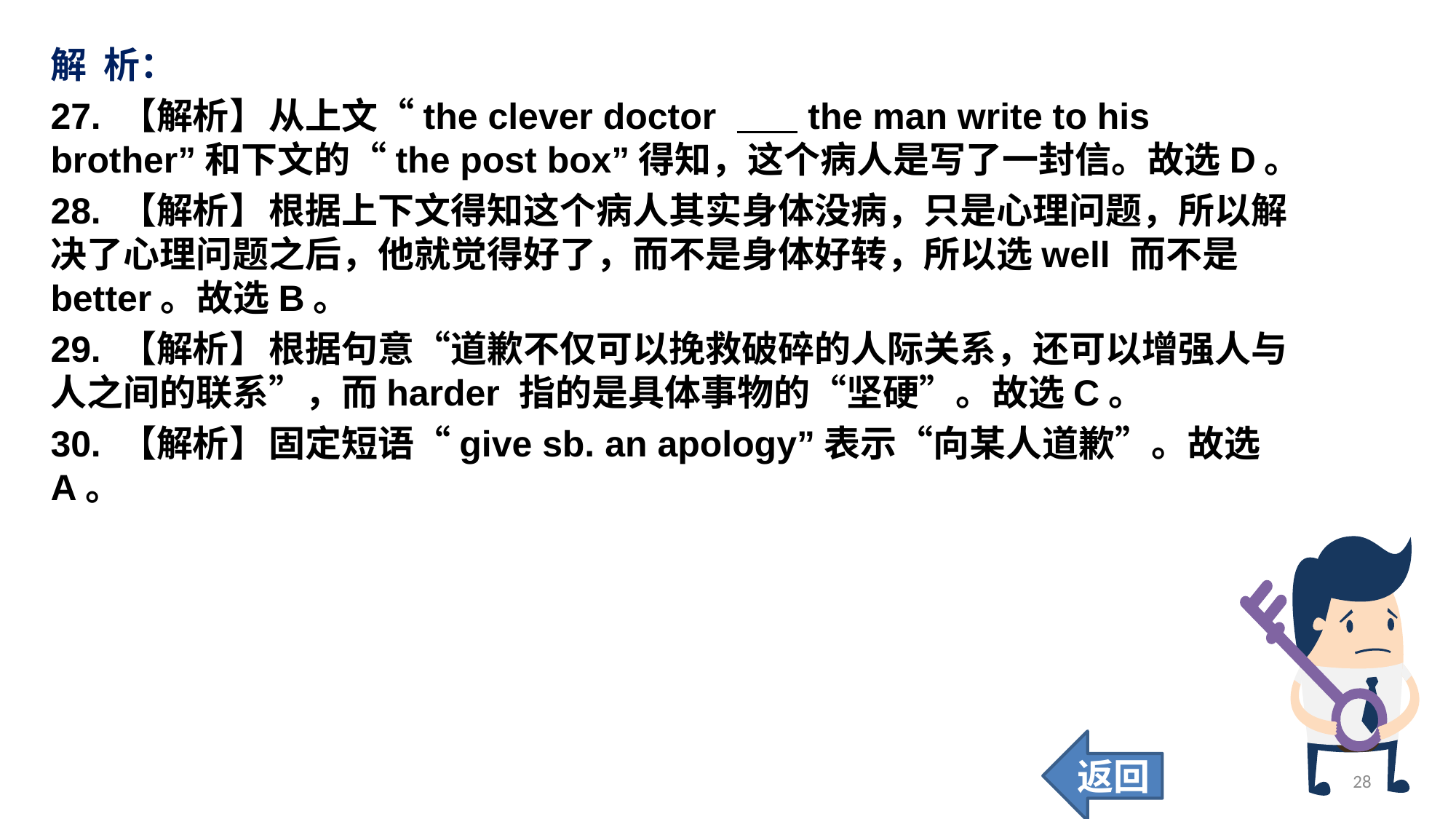

解  析：
27. 【解析】	从上文“the clever doctor         the man write to his brother”和下文的“the post box”得知，这个病人是写了一封信。故选D。
28. 【解析】	根据上下文得知这个病人其实身体没病，只是心理问题，所以解决了心理问题之后，他就觉得好了，而不是身体好转，所以选well 而不是better。故选B。
29. 【解析】	根据句意“道歉不仅可以挽救破碎的人际关系，还可以增强人与人之间的联系”，而harder 指的是具体事物的“坚硬”。故选C。
30. 【解析】	固定短语“give sb. an apology”表示“向某人道歉”。故选A。

返回
28